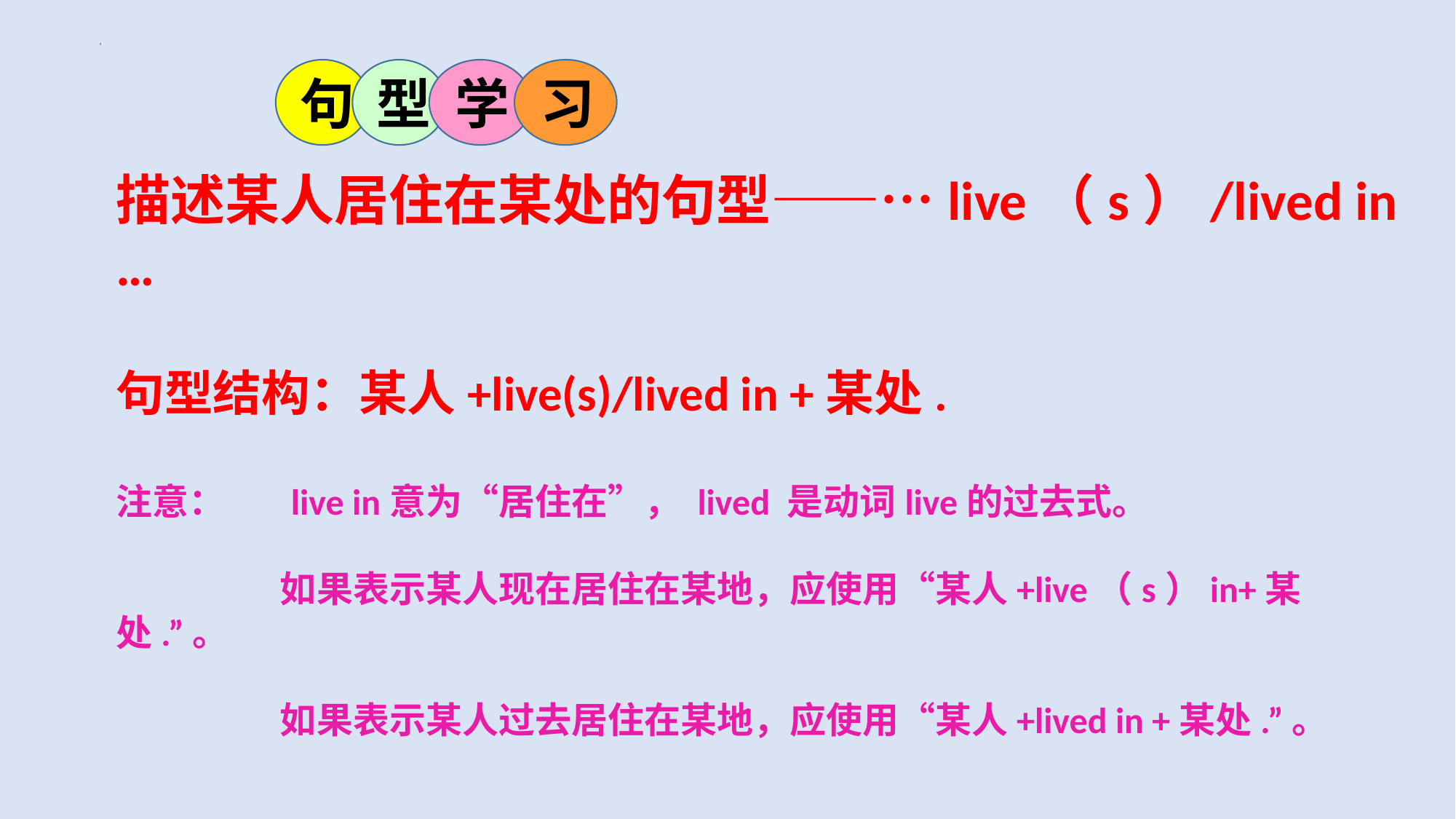

句
型
学
习
描述某人居住在某处的句型——…live（s）/lived in …

句型结构：某人+live(s)/lived in +某处.

注意：       live in意为“居住在”， lived 是动词live的过去式。

                   如果表示某人现在居住在某地，应使用“某人+live（s）in+某处.”。

                   如果表示某人过去居住在某地，应使用“某人+lived in +某处.”。